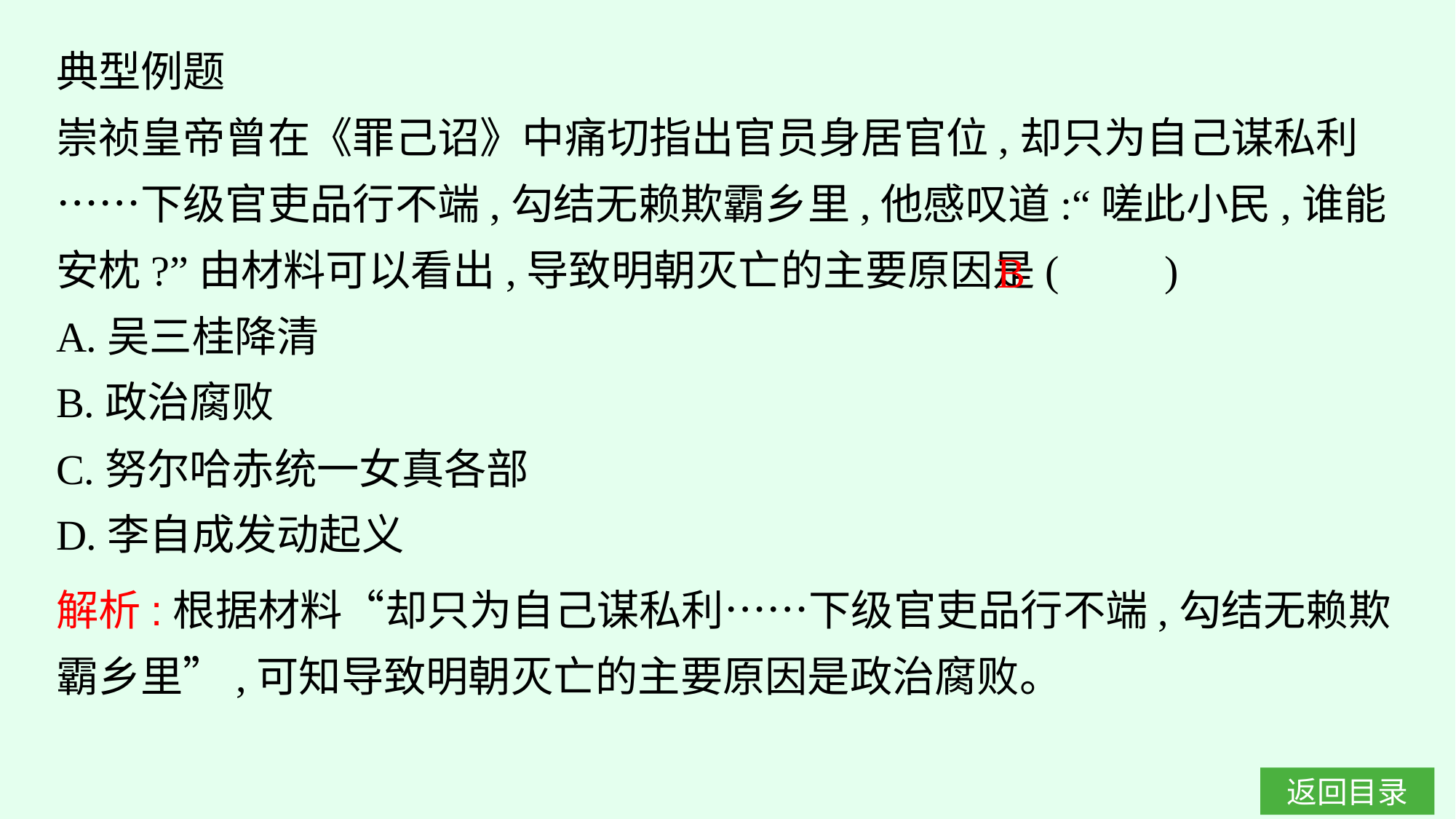

典型例题
崇祯皇帝曾在《罪己诏》中痛切指出官员身居官位,却只为自己谋私利……下级官吏品行不端,勾结无赖欺霸乡里,他感叹道:“嗟此小民,谁能安枕?”由材料可以看出,导致明朝灭亡的主要原因是(　　)
A.吴三桂降清
B.政治腐败
C.努尔哈赤统一女真各部
D.李自成发动起义
B
解析:根据材料“却只为自己谋私利……下级官吏品行不端,勾结无赖欺霸乡里”,可知导致明朝灭亡的主要原因是政治腐败。